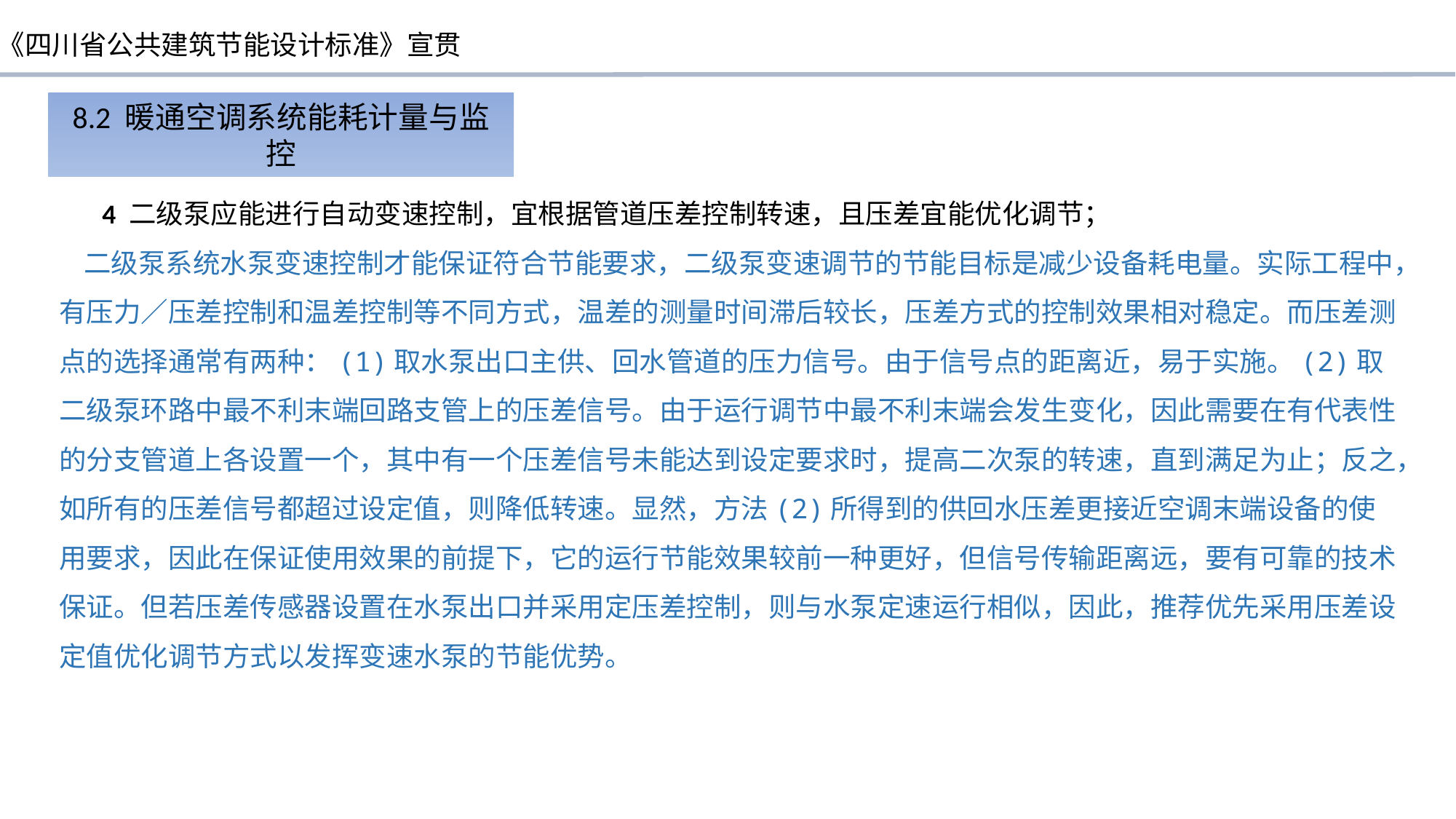

8.2 暖通空调系统能耗计量与监控
       4 二级泵应能进行自动变速控制，宜根据管道压差控制转速，且压差宜能优化调节；
   二级泵系统水泵变速控制才能保证符合节能要求，二级泵变速调节的节能目标是减少设备耗电量。实际工程中，有压力／压差控制和温差控制等不同方式，温差的测量时间滞后较长，压差方式的控制效果相对稳定。而压差测点的选择通常有两种：(1)取水泵出口主供、回水管道的压力信号。由于信号点的距离近，易于实施。(2)取二级泵环路中最不利末端回路支管上的压差信号。由于运行调节中最不利末端会发生变化，因此需要在有代表性的分支管道上各设置一个，其中有一个压差信号未能达到设定要求时，提高二次泵的转速，直到满足为止；反之，如所有的压差信号都超过设定值，则降低转速。显然，方法(2)所得到的供回水压差更接近空调末端设备的使用要求，因此在保证使用效果的前提下，它的运行节能效果较前一种更好，但信号传输距离远，要有可靠的技术保证。但若压差传感器设置在水泵出口并采用定压差控制，则与水泵定速运行相似，因此，推荐优先采用压差设定值优化调节方式以发挥变速水泵的节能优势。